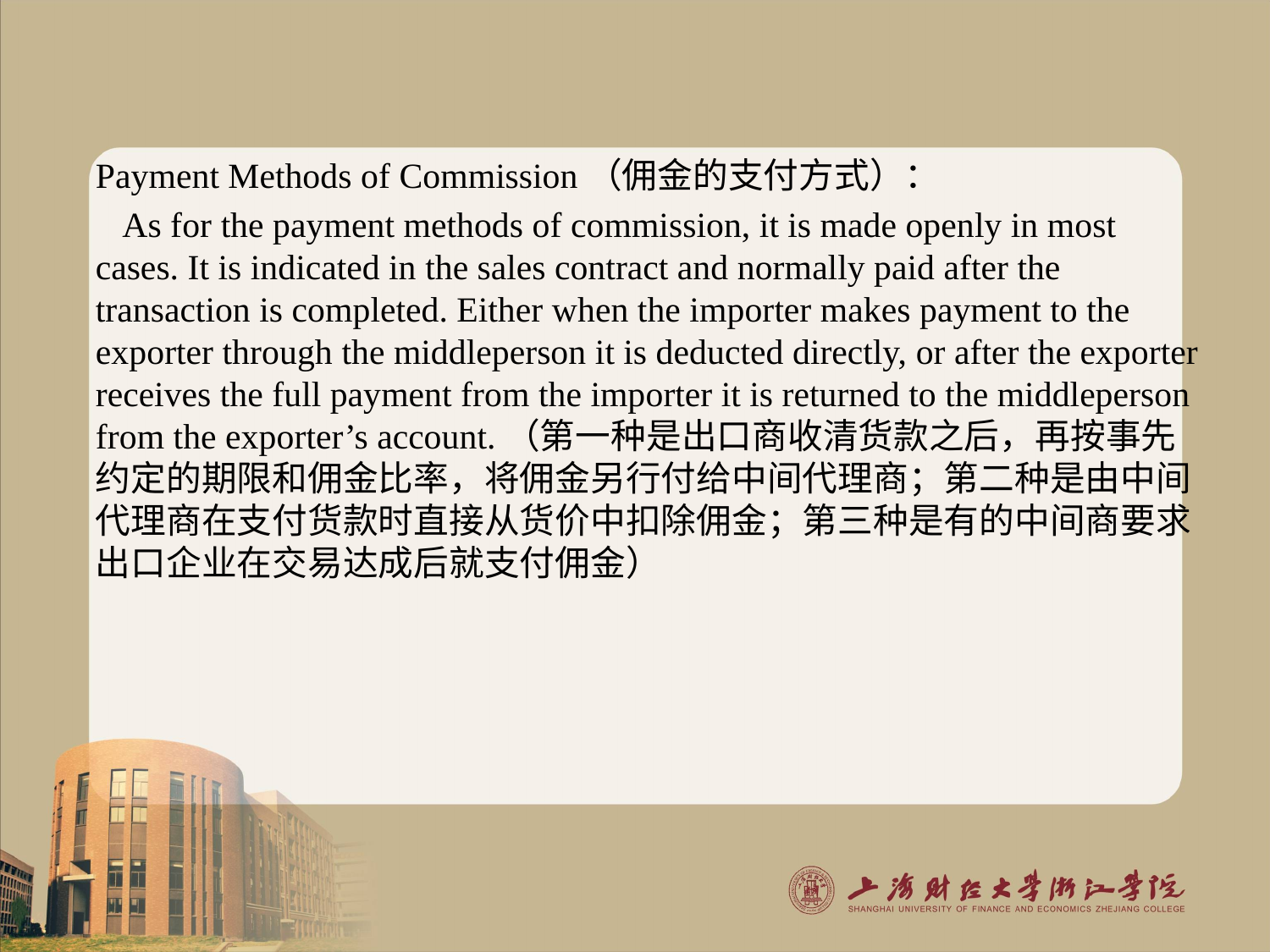

#
Payment Methods of Commission（佣金的支付方式）：
   As for the payment methods of commission, it is made openly in most cases. It is indicated in the sales contract and normally paid after the transaction is completed. Either when the importer makes payment to the exporter through the middleperson it is deducted directly, or after the exporter receives the full payment from the importer it is returned to the middleperson from the exporter’s account.（第一种是出口商收清货款之后，再按事先约定的期限和佣金比率，将佣金另行付给中间代理商；第二种是由中间代理商在支付货款时直接从货价中扣除佣金；第三种是有的中间商要求出口企业在交易达成后就支付佣金）